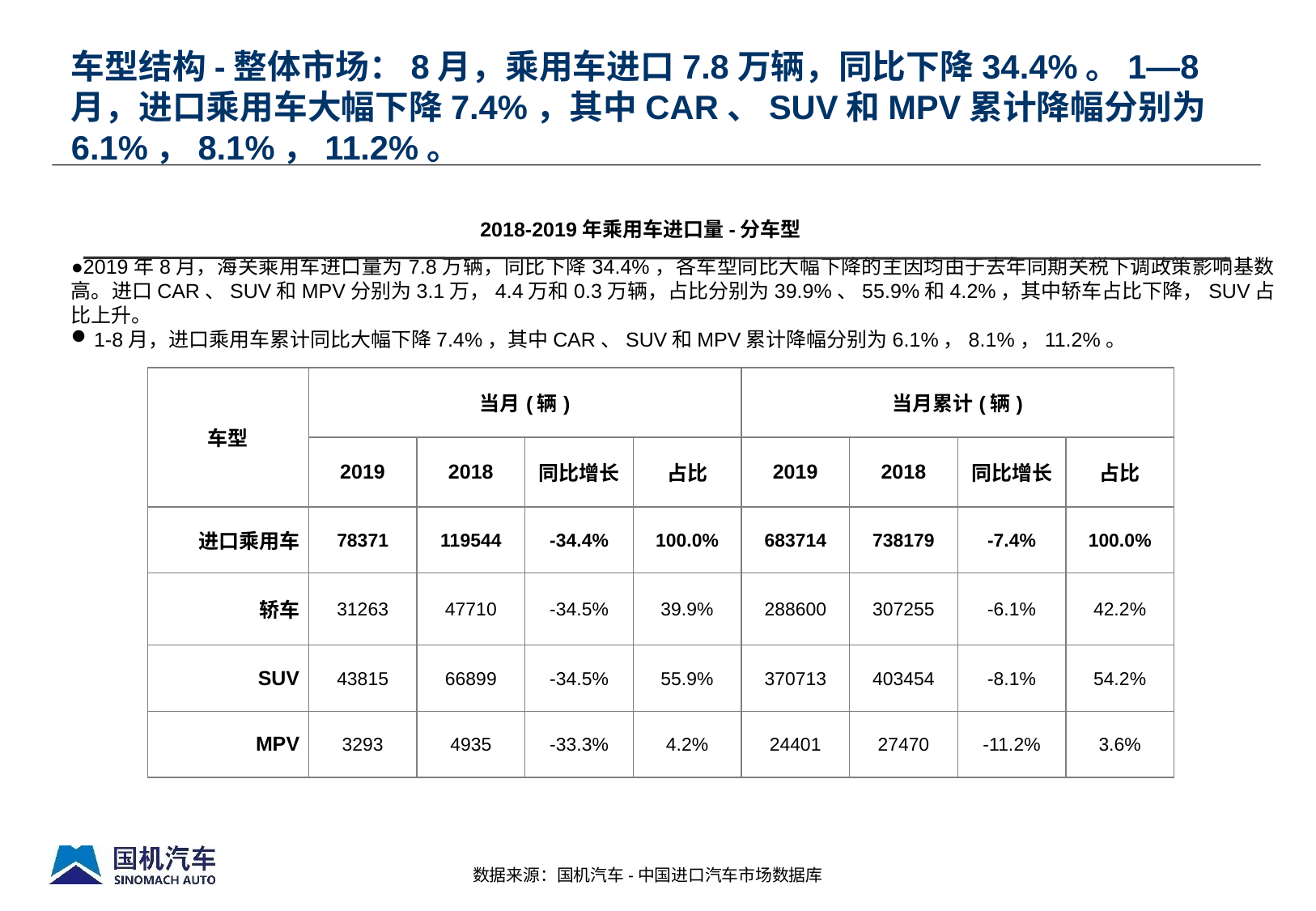

# 车型结构-整体市场：8月，乘用车进口7.8万辆，同比下降34.4%。1—8月，进口乘用车大幅下降7.4%，其中CAR、SUV和MPV累计降幅分别为6.1%，8.1%，11.2%。
2018-2019年乘用车进口量-分车型

●2019年8月，海关乘用车进口量为7.8万辆，同比下降34.4%，各车型同比大幅下降的主因均由于去年同期关税下调政策影响基数高。进口CAR、SUV和MPV分别为3.1万，4.4万和0.3万辆，占比分别为39.9%、55.9%和4.2%，其中轿车占比下降，SUV占比上升。
1-8月，进口乘用车累计同比大幅下降7.4%，其中CAR、SUV和MPV累计降幅分别为6.1%，8.1%，11.2%。
| 车型 | 当月(辆) |  |  |  | 当月累计(辆) |  |  |  |
| --- | --- | --- | --- | --- | --- | --- | --- | --- |
|  | 2019 | 2018 | 同比增长 | 占比 | 2019 | 2018 | 同比增长 | 占比 |
| 进口乘用车 | 78371 | 119544 | -34.4% | 100.0% | 683714 | 738179 | -7.4% | 100.0% |
| 轿车 | 31263 | 47710 | -34.5% | 39.9% | 288600 | 307255 | -6.1% | 42.2% |
| SUV | 43815 | 66899 | -34.5% | 55.9% | 370713 | 403454 | -8.1% | 54.2% |
| MPV | 3293 | 4935 | -33.3% | 4.2% | 24401 | 27470 | -11.2% | 3.6% |
数据来源：国机汽车-中国进口汽车市场数据库